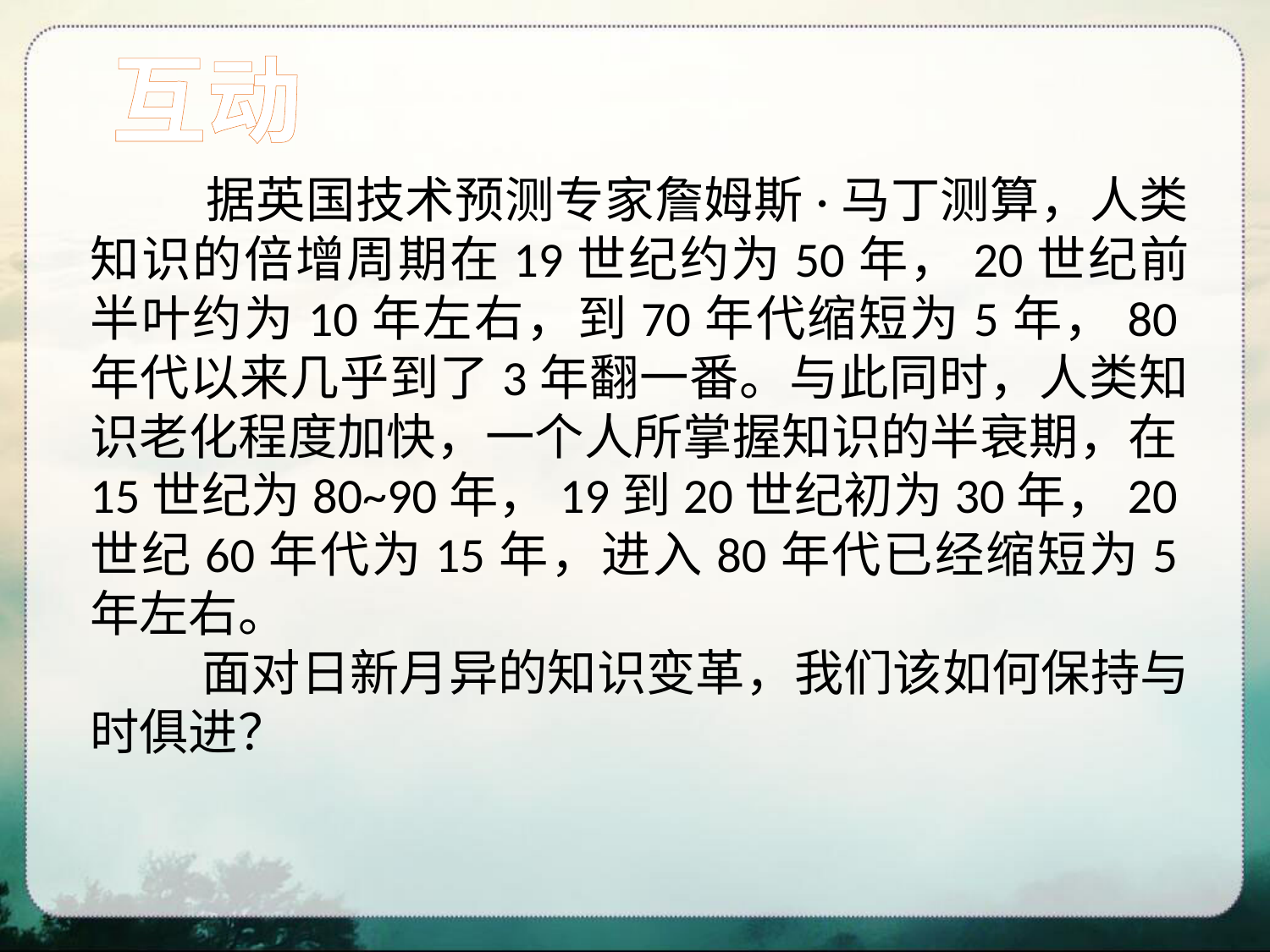

互动
         据英国技术预测专家詹姆斯·马丁测算，人类知识的倍增周期在19世纪约为50年，20世纪前半叶约为10年左右，到70年代缩短为5年，80年代以来几乎到了3年翻一番。与此同时，人类知识老化程度加快，一个人所掌握知识的半衰期，在15世纪为80~90年，19到20世纪初为30年，20世纪60年代为15年，进入80年代已经缩短为5年左右。
         面对日新月异的知识变革，我们该如何保持与时俱进？